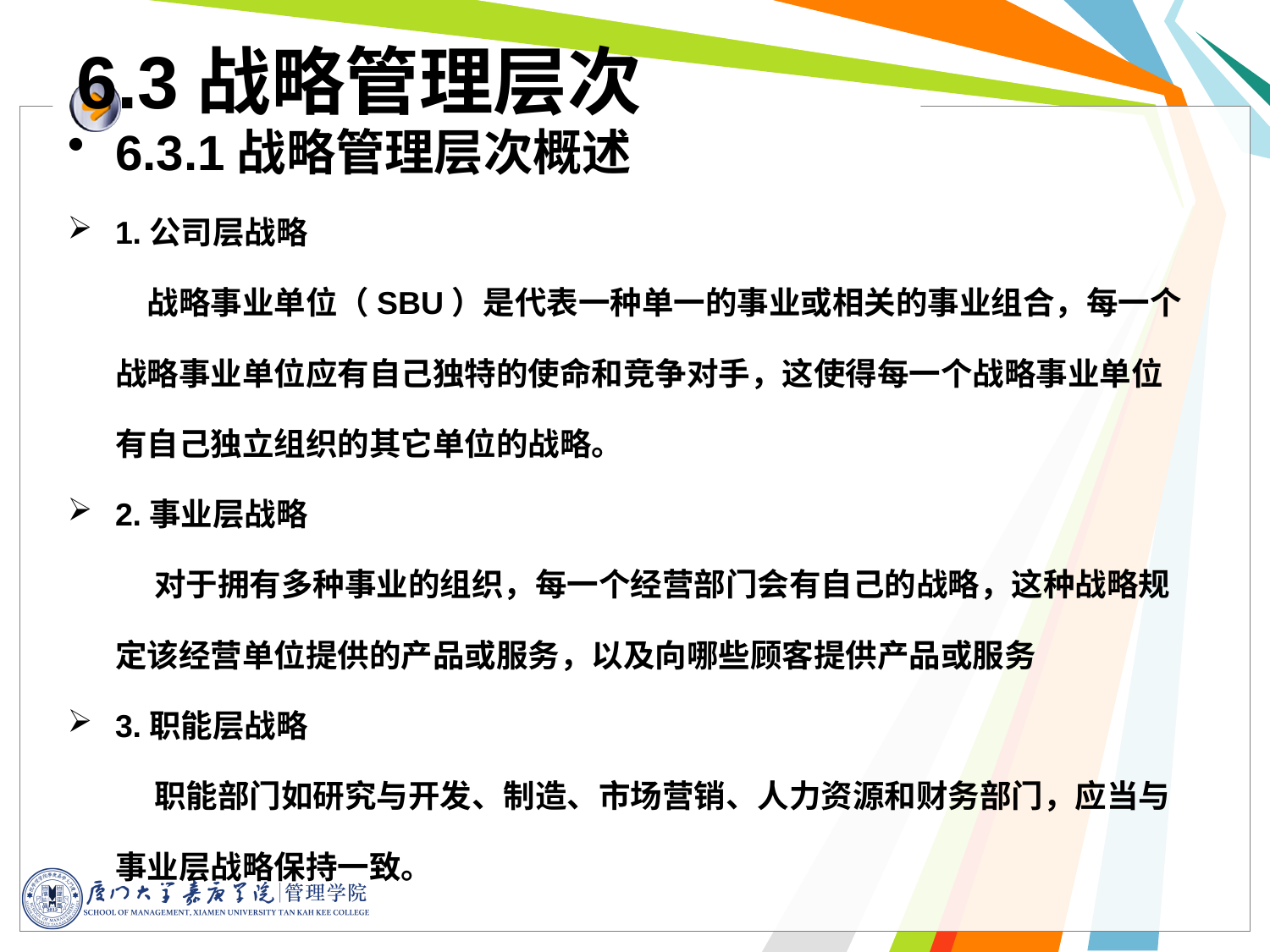

6.3战略管理层次
6.3.1战略管理层次概述
1.公司层战略
          战略事业单位（SBU）是代表一种单一的事业或相关的事业组合，每一个战略事业单位应有自己独特的使命和竞争对手，这使得每一个战略事业单位有自己独立组织的其它单位的战略。
2.事业层战略
           对于拥有多种事业的组织，每一个经营部门会有自己的战略，这种战略规定该经营单位提供的产品或服务，以及向哪些顾客提供产品或服务
3.职能层战略
           职能部门如研究与开发、制造、市场营销、人力资源和财务部门，应当与事业层战略保持一致。